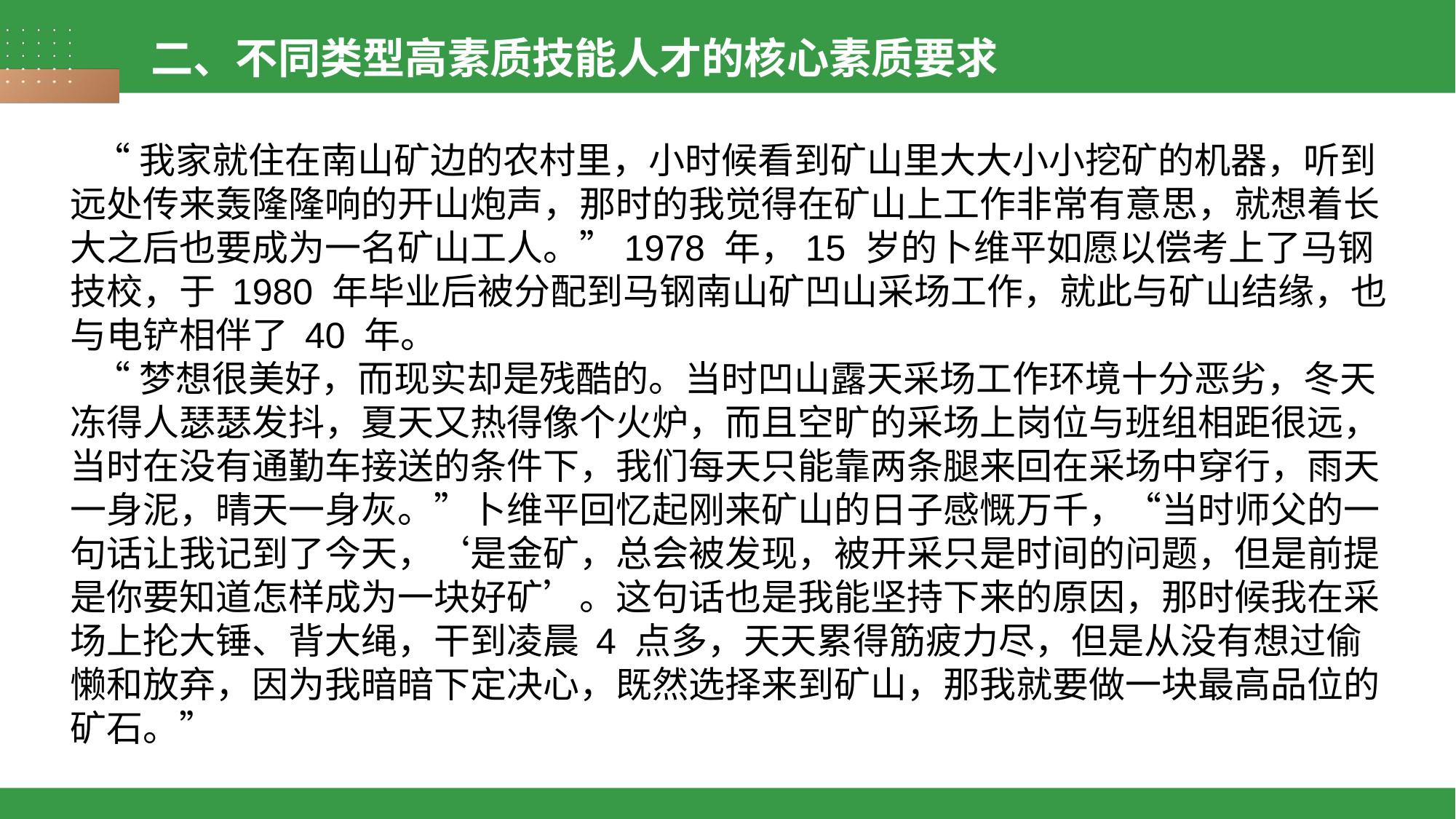

二、不同类型高素质技能人才的核心素质要求
   “我家就住在南山矿边的农村里，小时候看到矿山里大大小小挖矿的机器，听到远处传来轰隆隆响的开山炮声，那时的我觉得在矿山上工作非常有意思，就想着长大之后也要成为一名矿山工人。”1978 年，15 岁的卜维平如愿以偿考上了马钢技校，于 1980 年毕业后被分配到马钢南山矿凹山采场工作，就此与矿山结缘，也与电铲相伴了 40 年。
   “梦想很美好，而现实却是残酷的。当时凹山露天采场工作环境十分恶劣，冬天冻得人瑟瑟发抖，夏天又热得像个火炉，而且空旷的采场上岗位与班组相距很远，当时在没有通勤车接送的条件下，我们每天只能靠两条腿来回在采场中穿行，雨天一身泥，晴天一身灰。”卜维平回忆起刚来矿山的日子感慨万千，“当时师父的一句话让我记到了今天，‘是金矿，总会被发现，被开采只是时间的问题，但是前提是你要知道怎样成为一块好矿’。这句话也是我能坚持下来的原因，那时候我在采场上抡大锤、背大绳，干到凌晨 4 点多，天天累得筋疲力尽，但是从没有想过偷懒和放弃，因为我暗暗下定决心，既然选择来到矿山，那我就要做一块最高品位的矿石。”